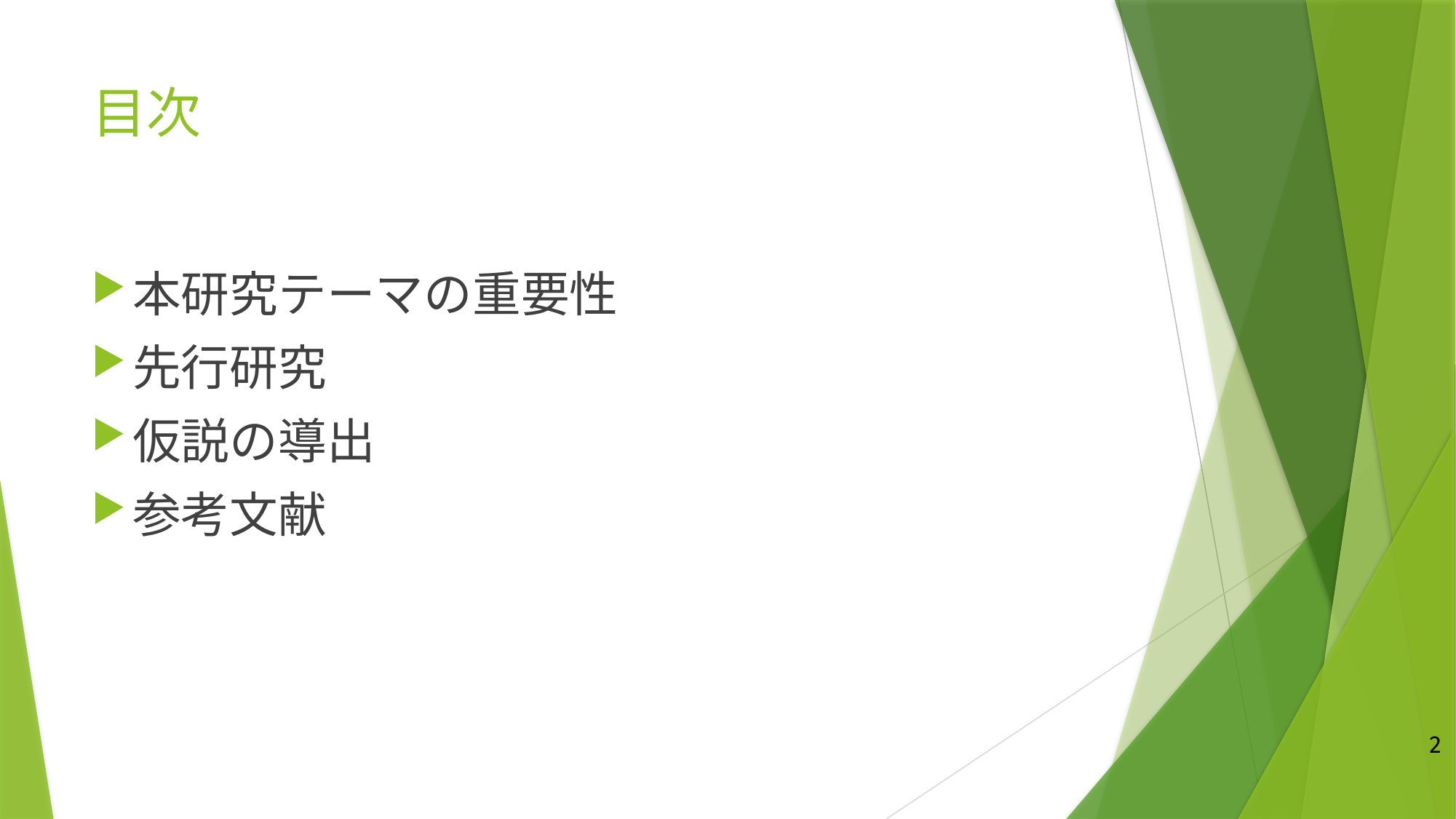

# 目次
本研究テーマの重要性
先行研究
仮説の導出
参考文献

2